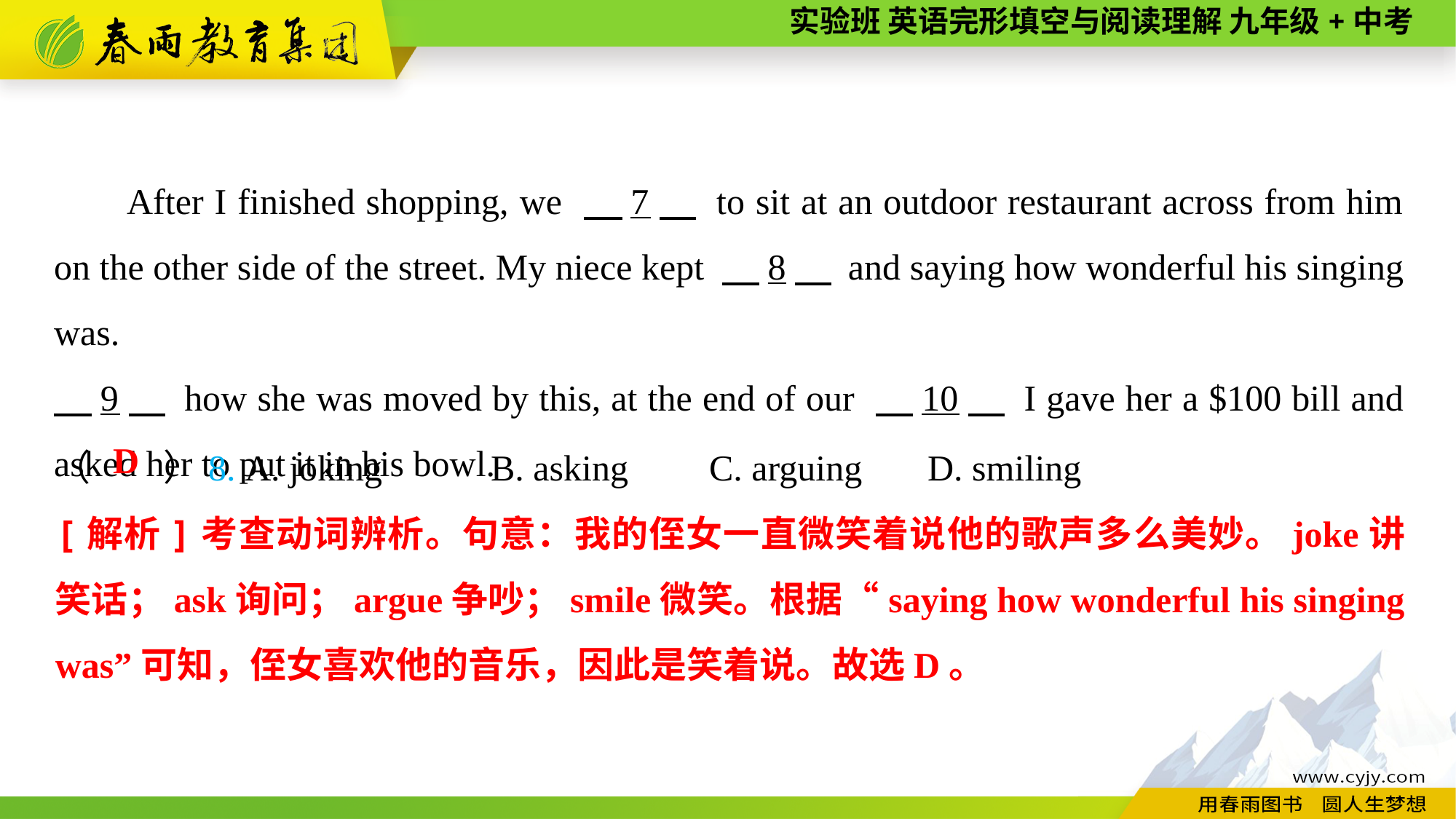

After I finished shopping, we 　7　 to sit at an outdoor restaurant across from him on the other side of the street. My niece kept 　8　 and saying how wonderful his singing was.
　9　 how she was moved by this, at the end of our 　10　 I gave her a $100 bill and asked her to put it in his bowl.
（　　）8. A. joking	B. asking	C. arguing	D. smiling
D
[解析]考查动词辨析。句意：我的侄女一直微笑着说他的歌声多么美妙。joke讲笑话；ask询问；argue争吵；smile微笑。根据“saying how wonderful his singing was”可知，侄女喜欢他的音乐，因此是笑着说。故选D。